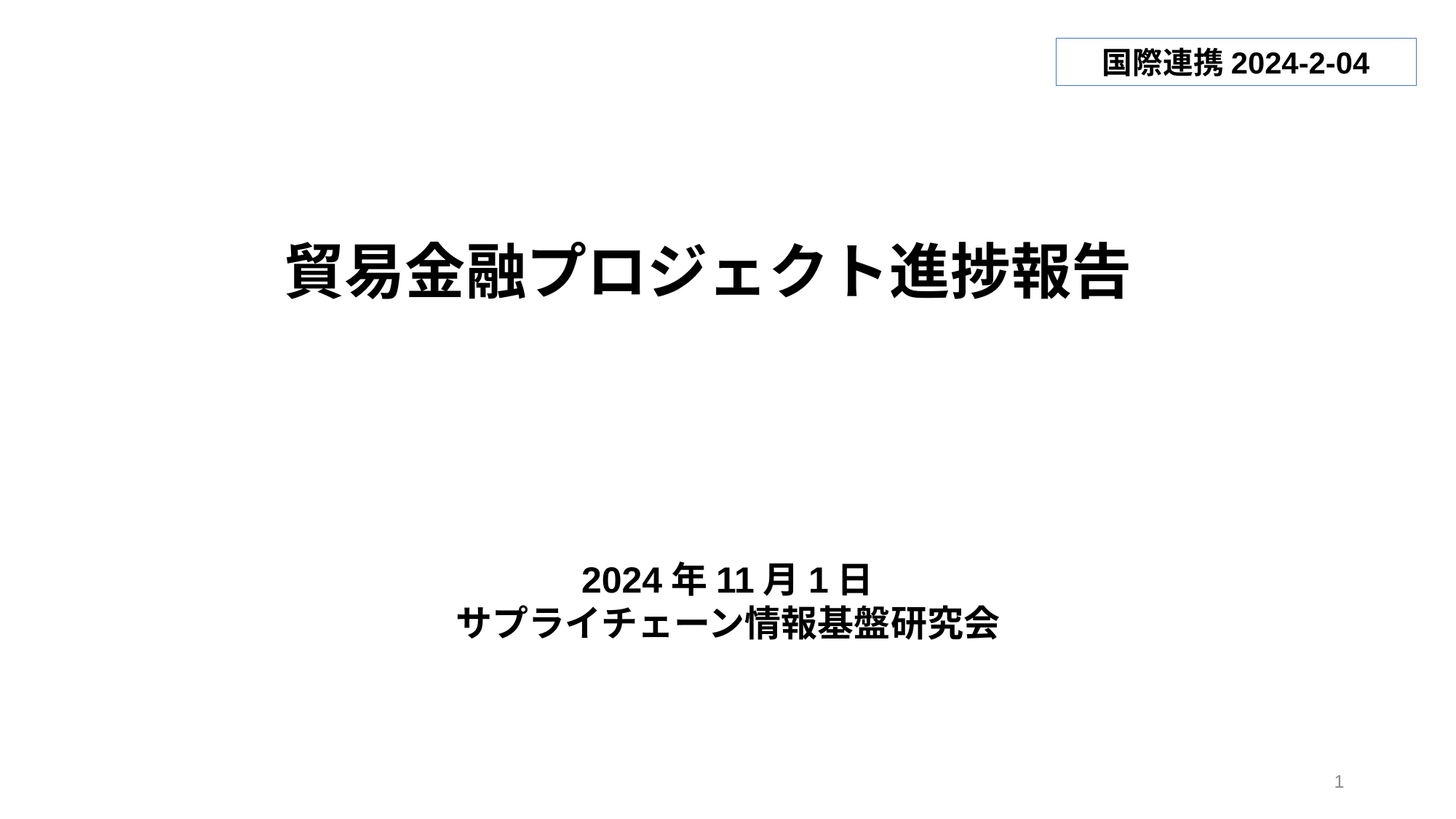

国際連携2024-2-04
貿易金融プロジェクト進捗報告
2024年11月1日
サプライチェーン情報基盤研究会
1